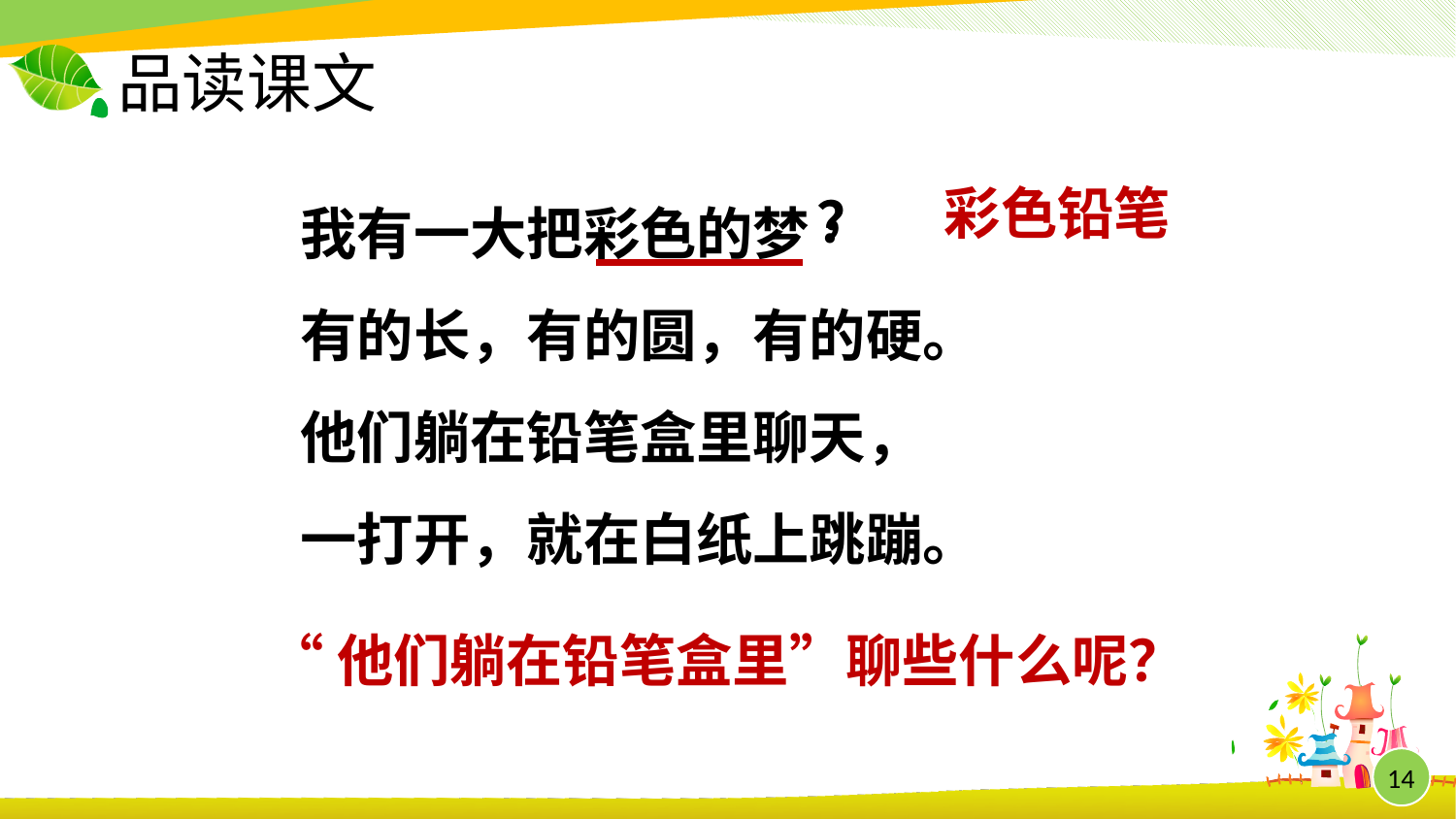

# 品读课文
我有一大把彩色的梦
有的长，有的圆，有的硬。
他们躺在铅笔盒里聊天，
一打开，就在白纸上跳蹦。
，
彩色铅笔
？
“他们躺在铅笔盒里”聊些什么呢？